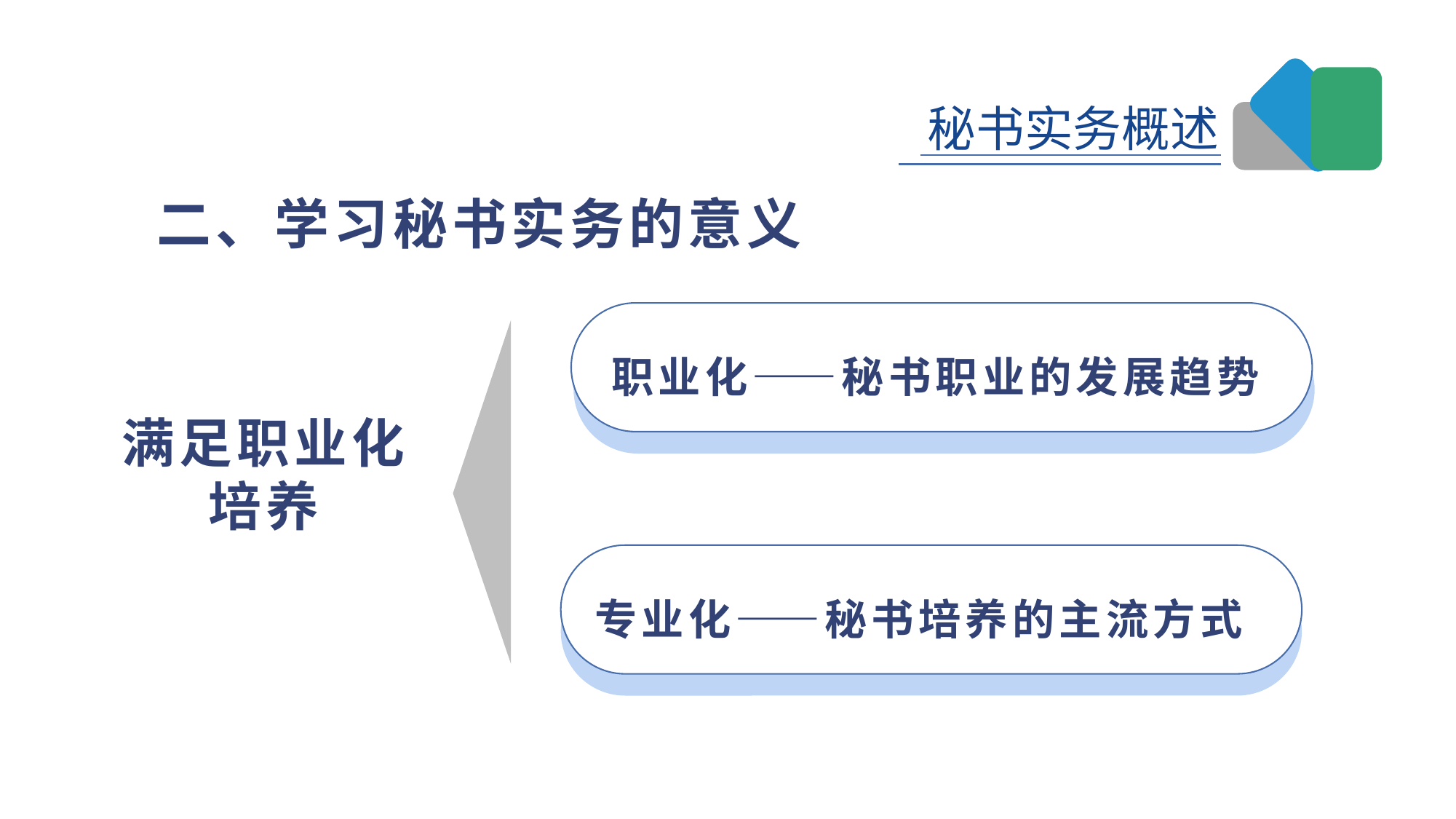

二、学习秘书实务的意义

职业化——秘书职业的发展趋势

满足职业化
培养

专业化——秘书培养的主流方式